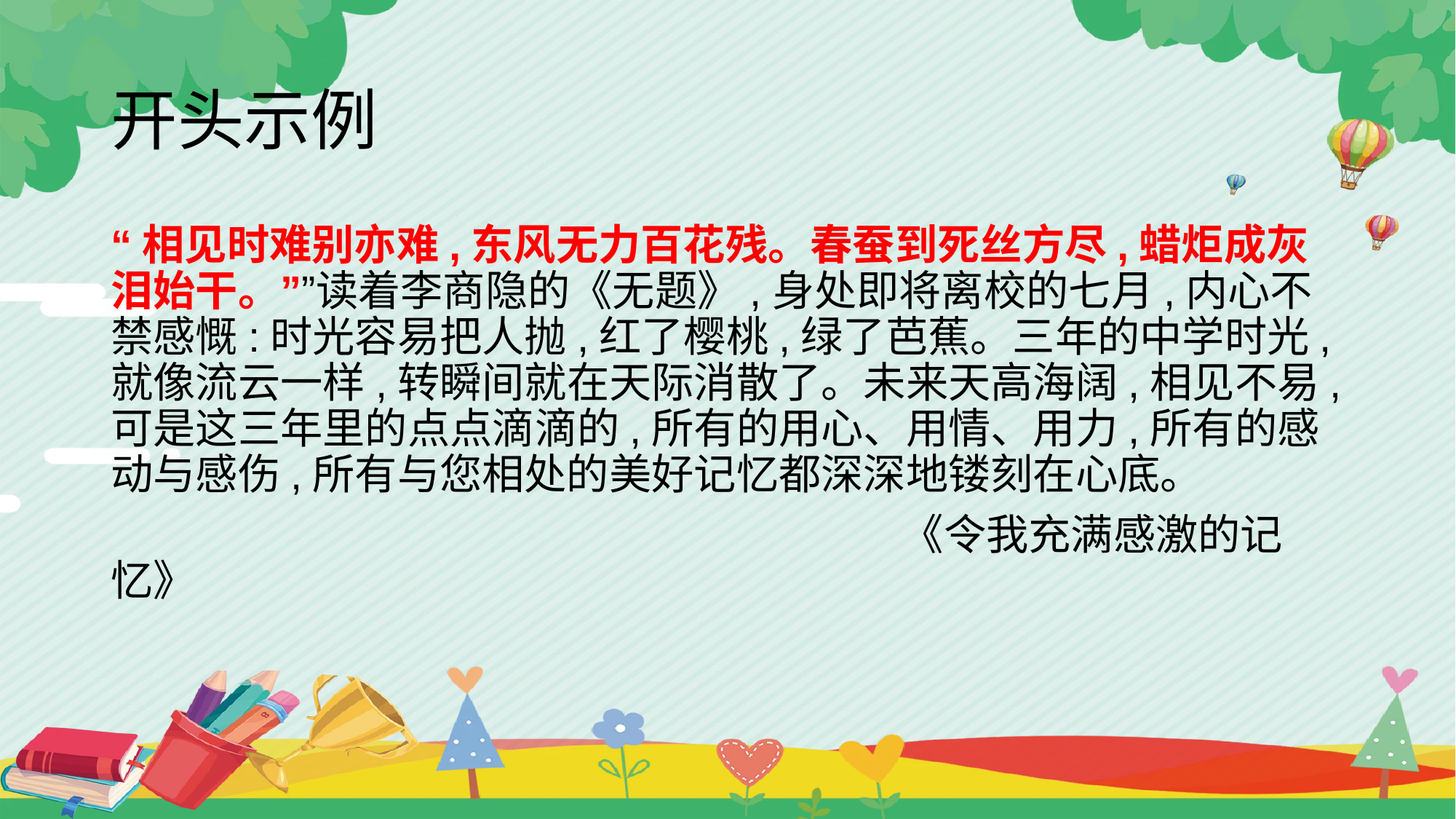

# 开头示例
“相见时难别亦难,东风无力百花残。春蚕到死丝方尽,蜡炬成灰泪始干。””读着李商隐的《无题》,身处即将离校的七月,内心不禁感慨:时光容易把人抛,红了樱桃,绿了芭蕉。三年的中学时光,就像流云一样,转瞬间就在天际消散了。未来天高海阔,相见不易,可是这三年里的点点滴滴的,所有的用心、用情、用力,所有的感动与感伤,所有与您相处的美好记忆都深深地镂刻在心底。
                                                                  《令我充满感激的记忆》